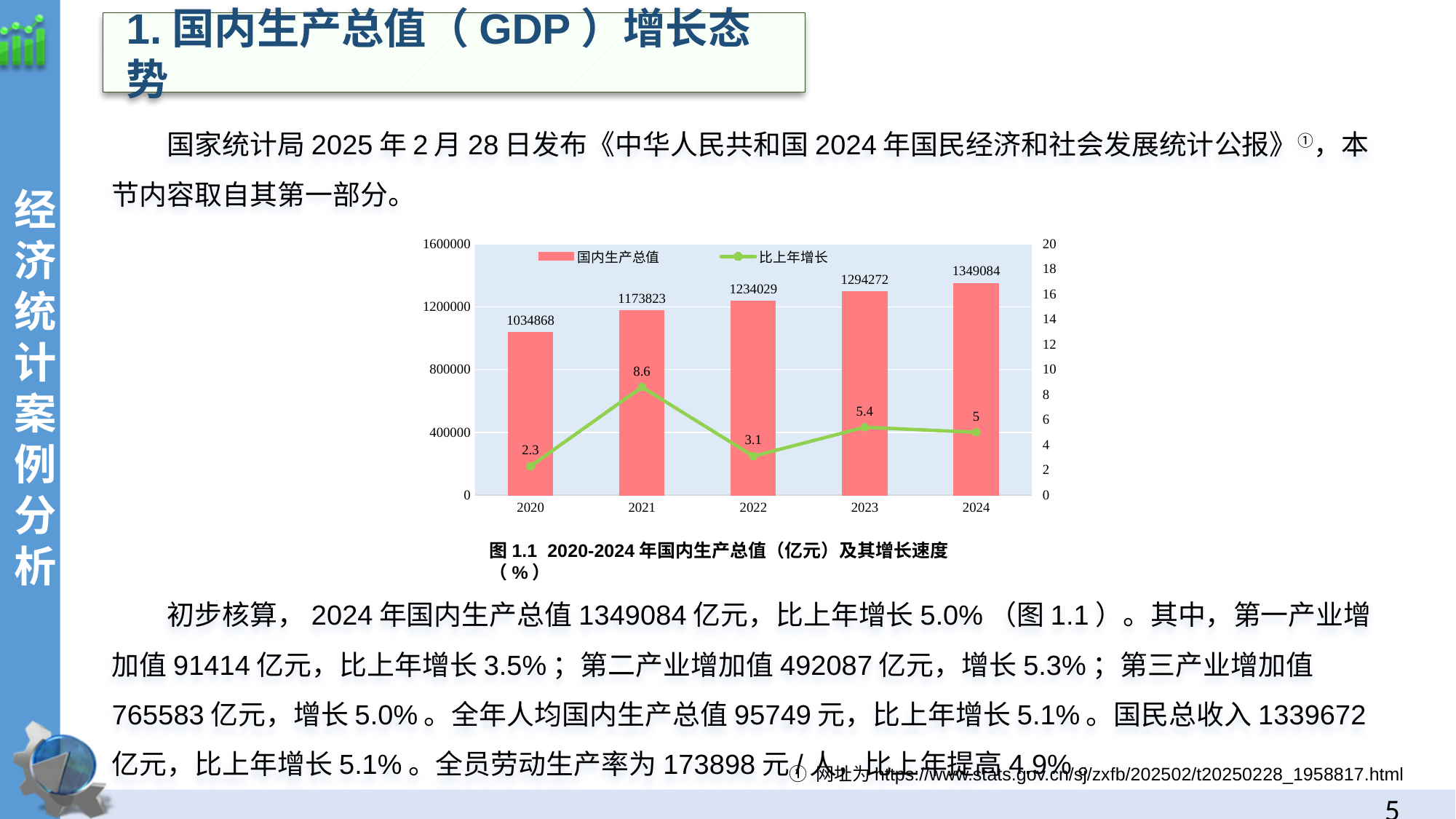

1.国内生产总值（GDP）增长态势

国家统计局2025年2月28日发布《中华人民共和国2024年国民经济和社会发展统计公报》①，本节内容取自其第一部分。

初步核算，2024年国内生产总值1349084亿元，比上年增长5.0%（图1.1）。其中，第一产业增加值91414亿元，比上年增长3.5%；第二产业增加值492087亿元，增长5.3%；第三产业增加值765583亿元，增长5.0%。全年人均国内生产总值95749元，比上年增长5.1%。国民总收入1339672亿元，比上年增长5.1%。全员劳动生产率为173898元/人，比上年提高4.9%。
经济统计案例分析

### Chart

| Category | 国内生产总值 | 比上年增长 |
|---|---|---|
| 2020 | 1034868.0 | 2.3 |
| 2021 | 1173823.0 | 8.6 |
| 2022 | 1234029.0 | 3.1 |
| 2023 | 1294272.0 | 5.4 |
| 2024 | 1349084.0 | 5.0 |
图1.1  2020-2024年国内生产总值（亿元）及其增长速度（%）
① 网址为https://www.stats.gov.cn/sj/zxfb/202502/t20250228_1958817.html
5